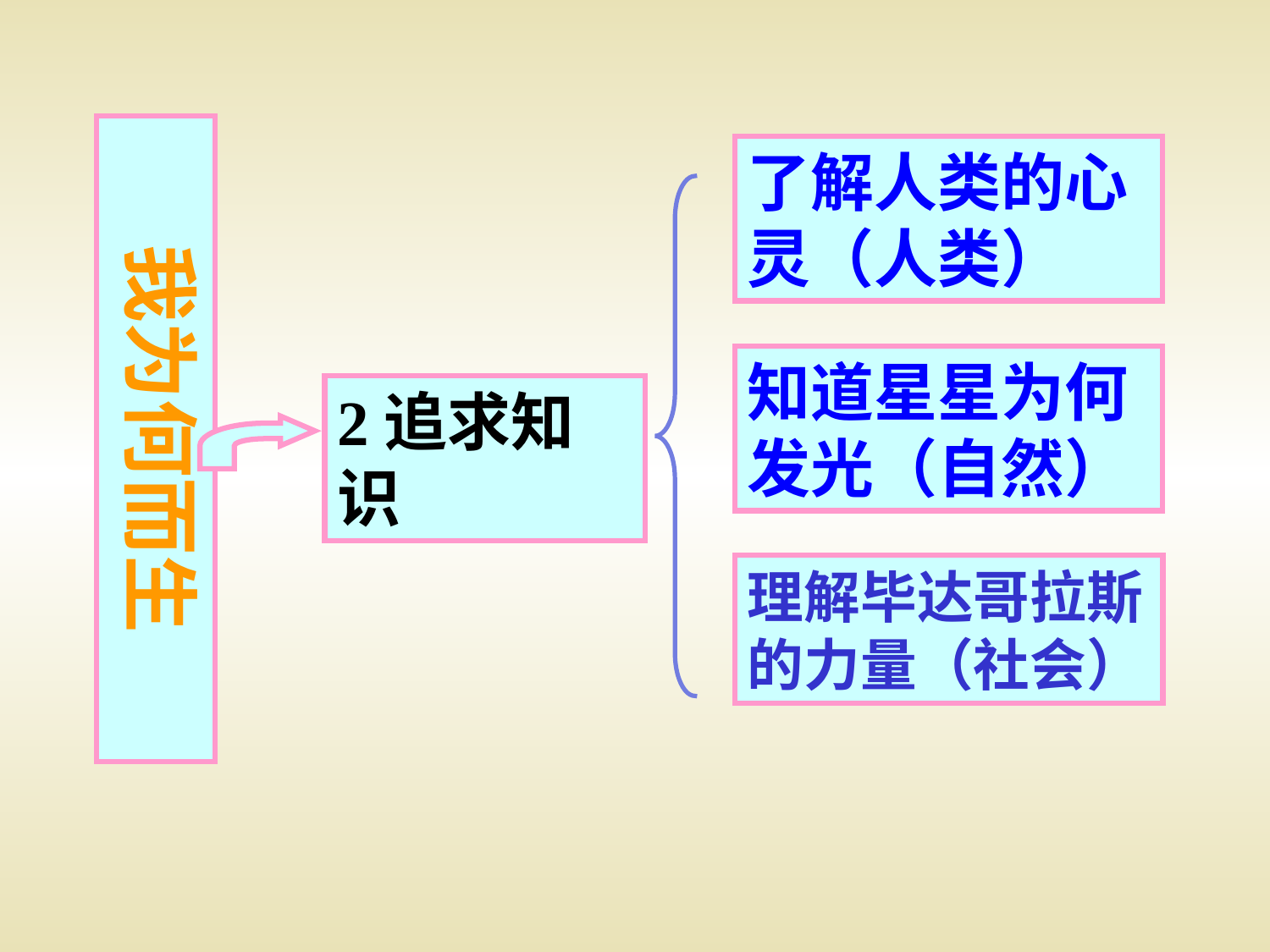

我为何而生
了解人类的心灵（人类）

知道星星为何发光（自然）
2追求知识

理解毕达哥拉斯的力量（社会）